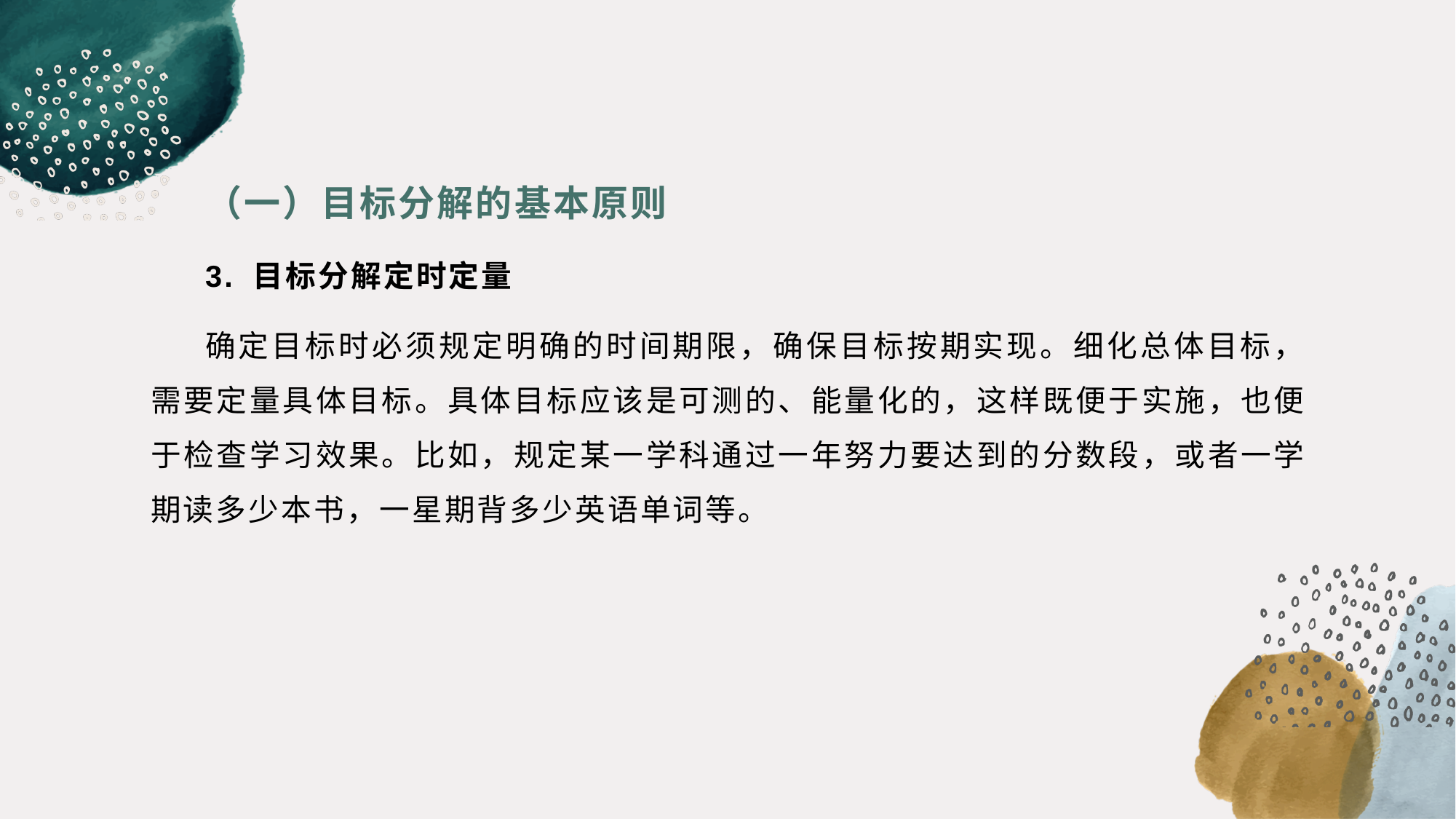

（一）目标分解的基本原则
3. 目标分解定时定量
确定目标时必须规定明确的时间期限，确保目标按期实现。细化总体目标，需要定量具体目标。具体目标应该是可测的、能量化的，这样既便于实施，也便于检查学习效果。比如，规定某一学科通过一年努力要达到的分数段，或者一学期读多少本书，一星期背多少英语单词等。